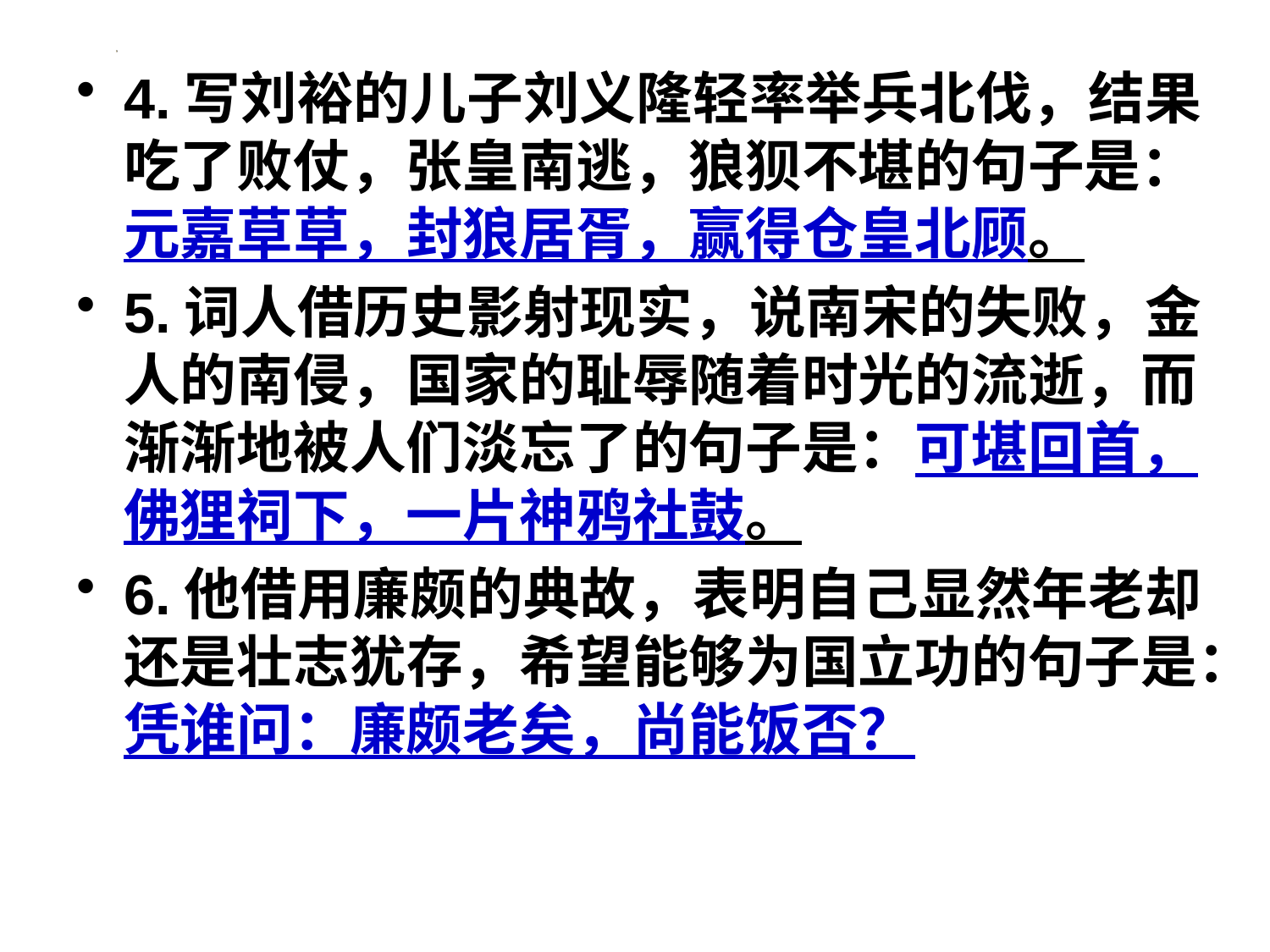

#
4.写刘裕的儿子刘义隆轻率举兵北伐，结果吃了败仗，张皇南逃，狼狈不堪的句子是：元嘉草草，封狼居胥，赢得仓皇北顾。
5.词人借历史影射现实，说南宋的失败，金人的南侵，国家的耻辱随着时光的流逝，而渐渐地被人们淡忘了的句子是：可堪回首，佛狸祠下，一片神鸦社鼓。
6.他借用廉颇的典故，表明自己显然年老却还是壮志犹存，希望能够为国立功的句子是：凭谁问：廉颇老矣，尚能饭否？